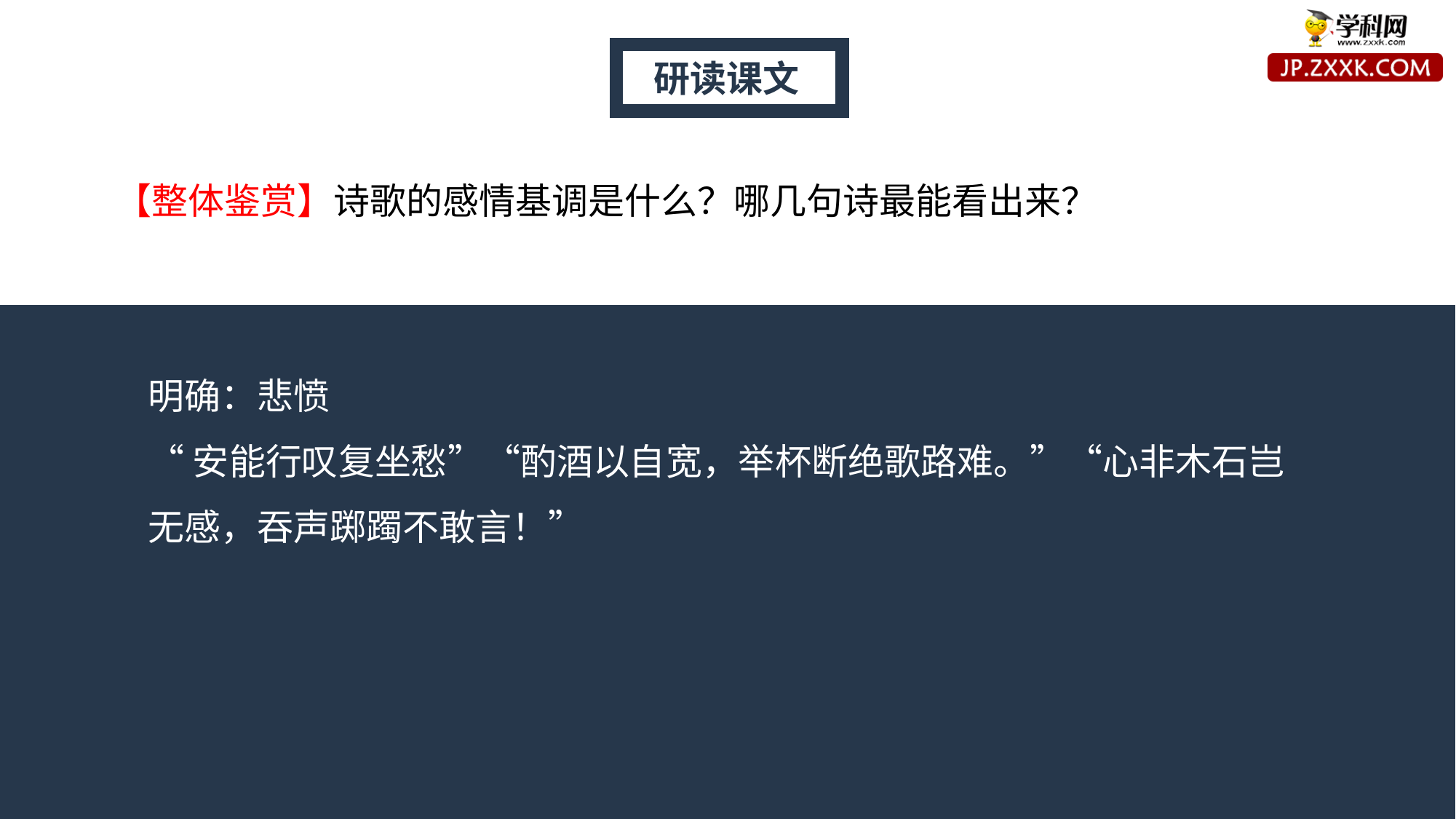

研读课文
【整体鉴赏】诗歌的感情基调是什么？哪几句诗最能看出来？

明确：悲愤
“安能行叹复坐愁”“酌酒以自宽，举杯断绝歌路难。”“心非木石岂无感，吞声踯躅不敢言！”